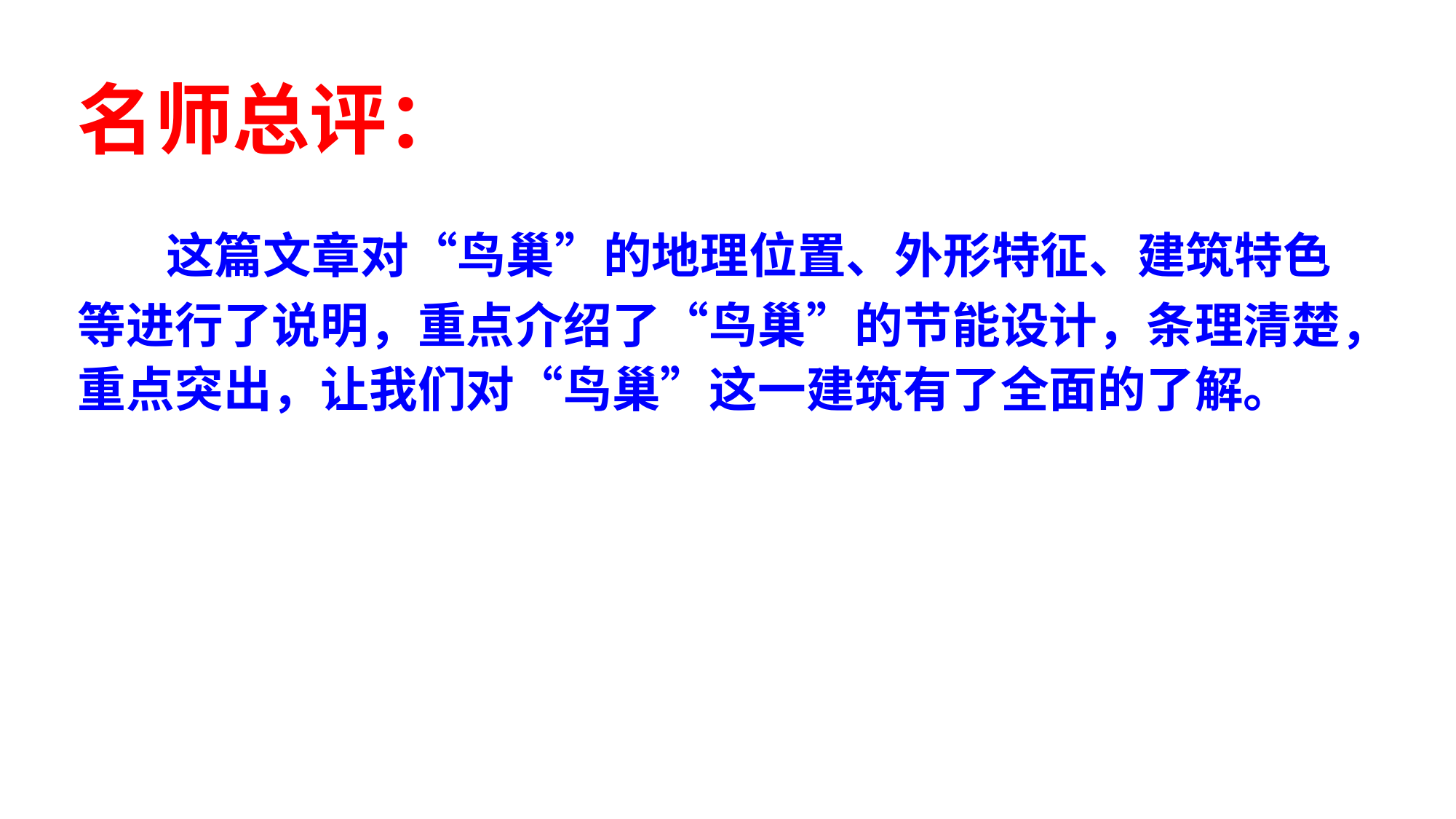

名师总评：
    这篇文章对“鸟巢”的地理位置、外形特征、建筑特色等进行了说明，重点介绍了“鸟巢”的节能设计，条理清楚，重点突出，让我们对“鸟巢”这一建筑有了全面的了解。